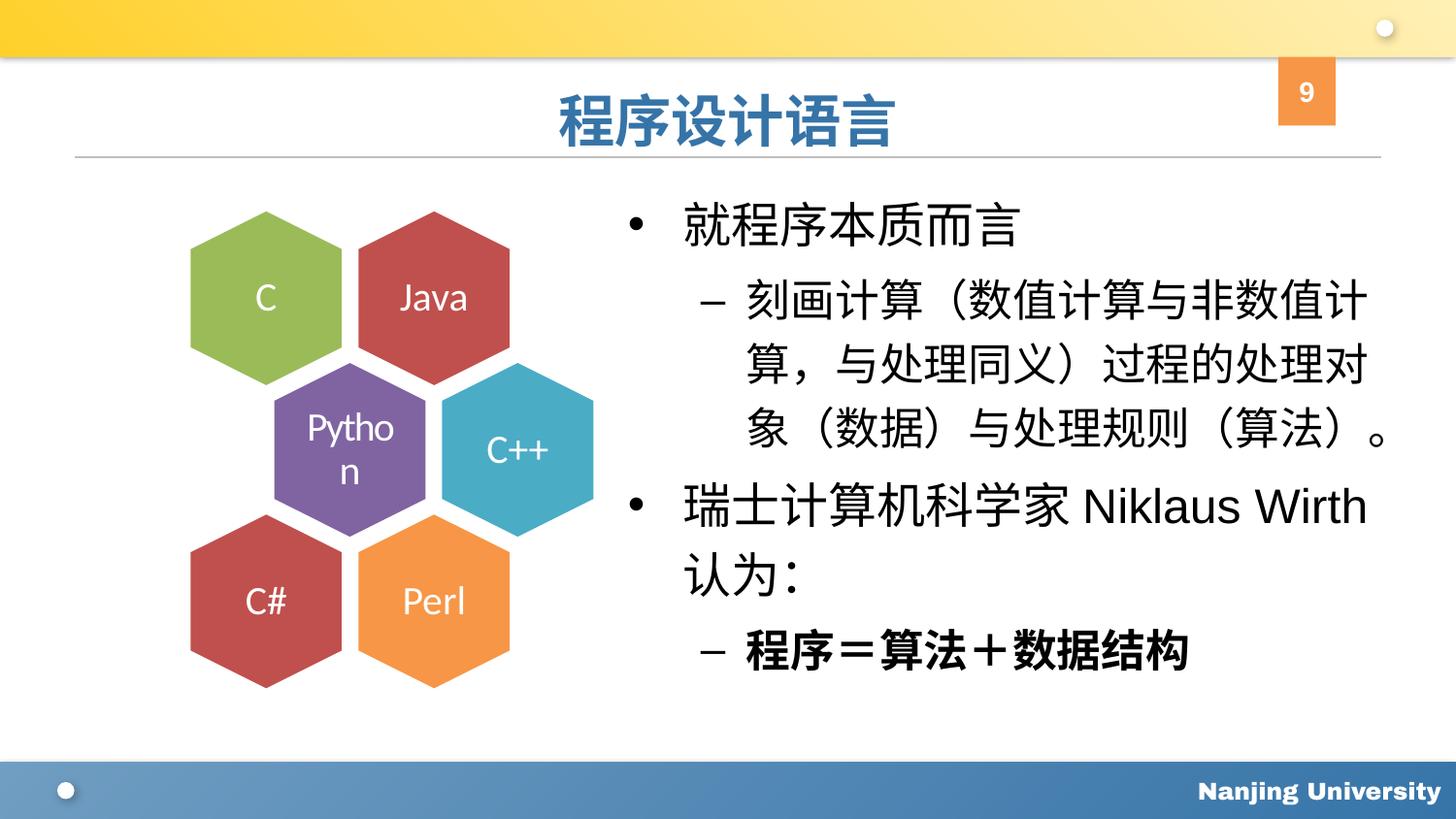

9
# 程序设计语言
Java
C
Python
C++
Perl
C#
就程序本质而言
刻画计算（数值计算与非数值计算，与处理同义）过程的处理对象（数据）与处理规则（算法）。
瑞士计算机科学家Niklaus Wirth认为：
程序＝算法＋数据结构